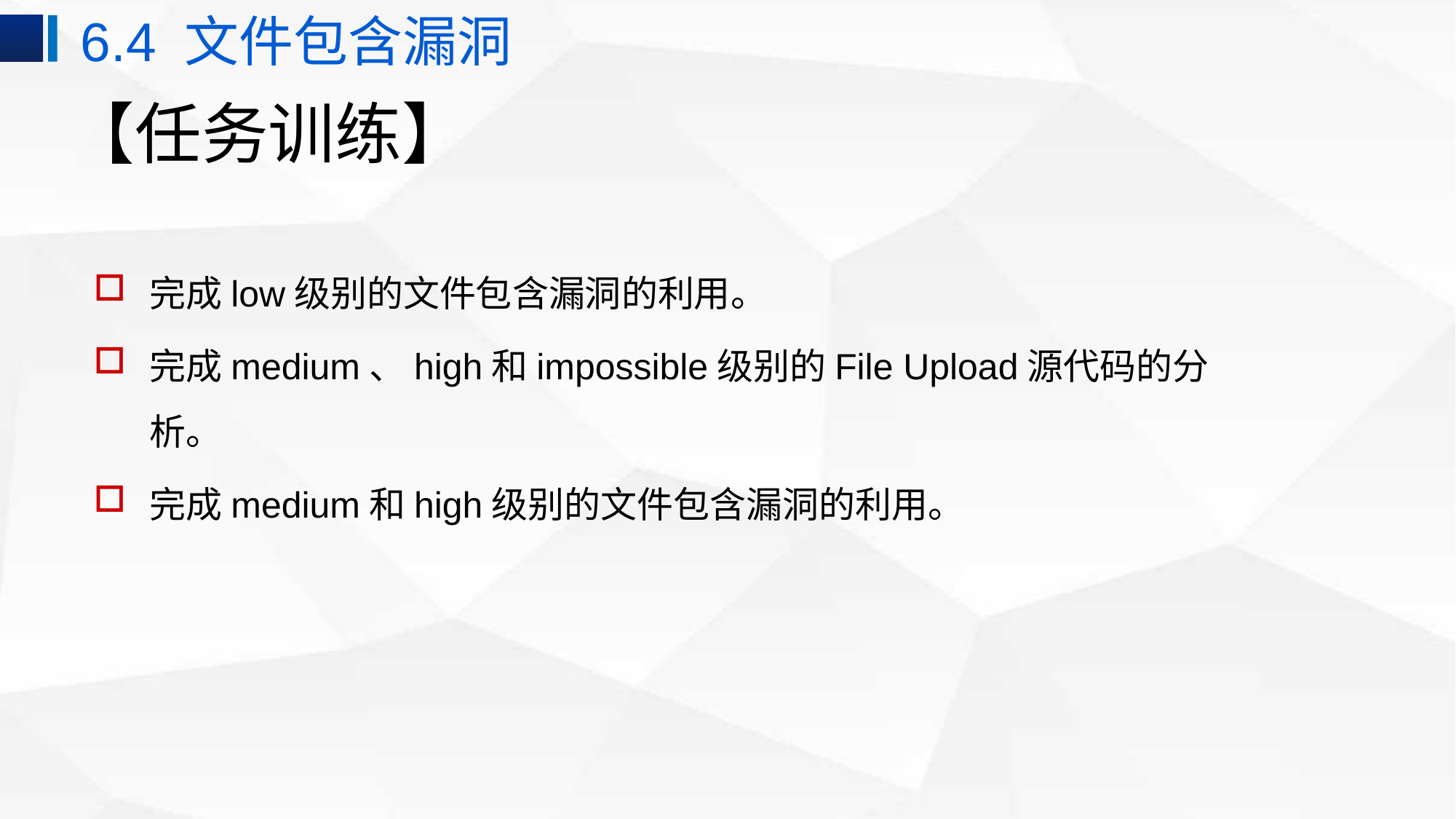

6.4 文件包含漏洞

# 【任务训练】
完成low级别的文件包含漏洞的利用。
完成medium、high和impossible级别的File Upload源代码的分析。
完成medium和high级别的文件包含漏洞的利用。